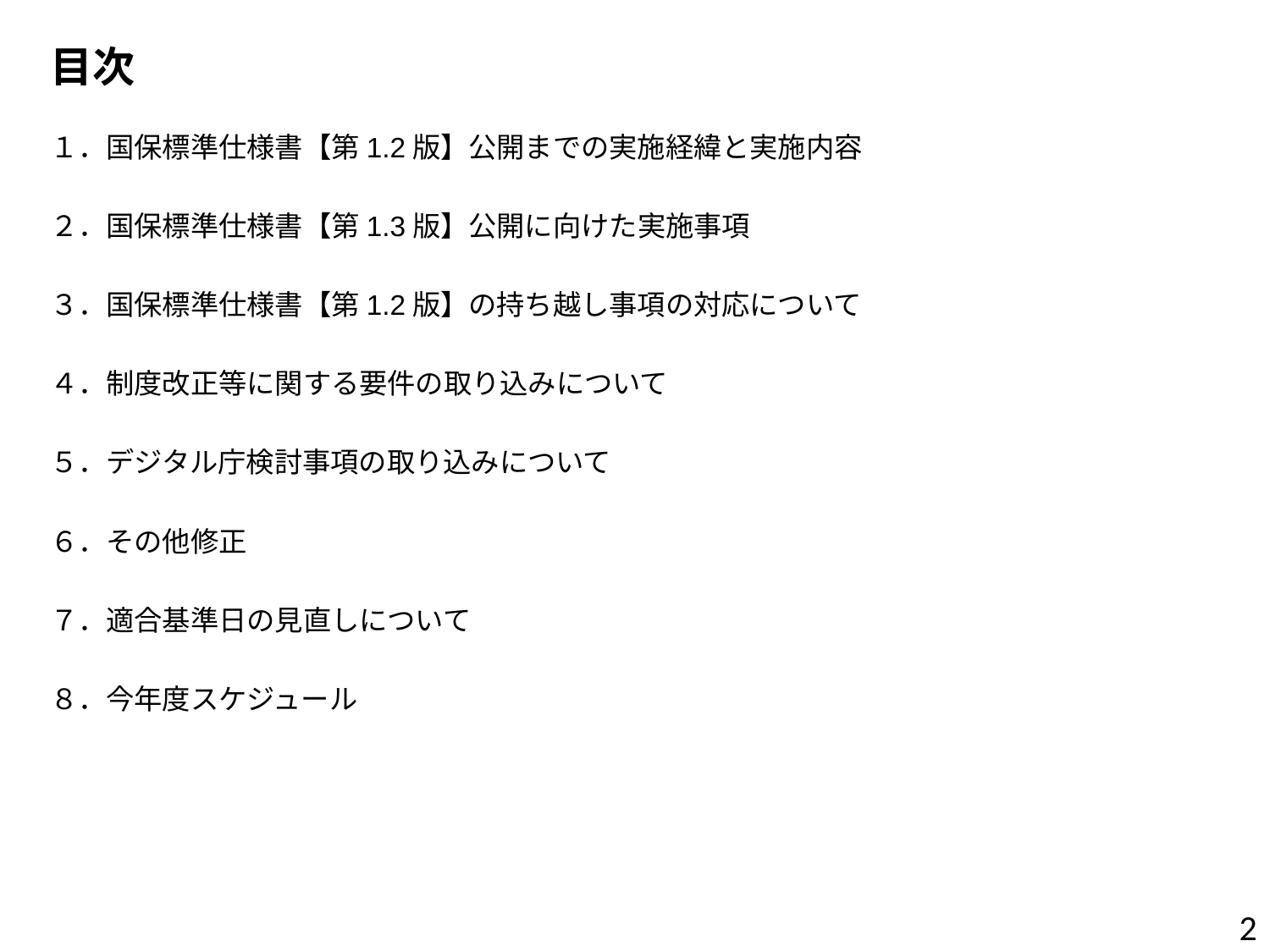

目次
１．国保標準仕様書【第1.2版】公開までの実施経緯と実施内容

２．国保標準仕様書【第1.3版】公開に向けた実施事項

３．国保標準仕様書【第1.2版】の持ち越し事項の対応について

４．制度改正等に関する要件の取り込みについて

５．デジタル庁検討事項の取り込みについて

６．その他修正

７．適合基準日の見直しについて

８．今年度スケジュール
2